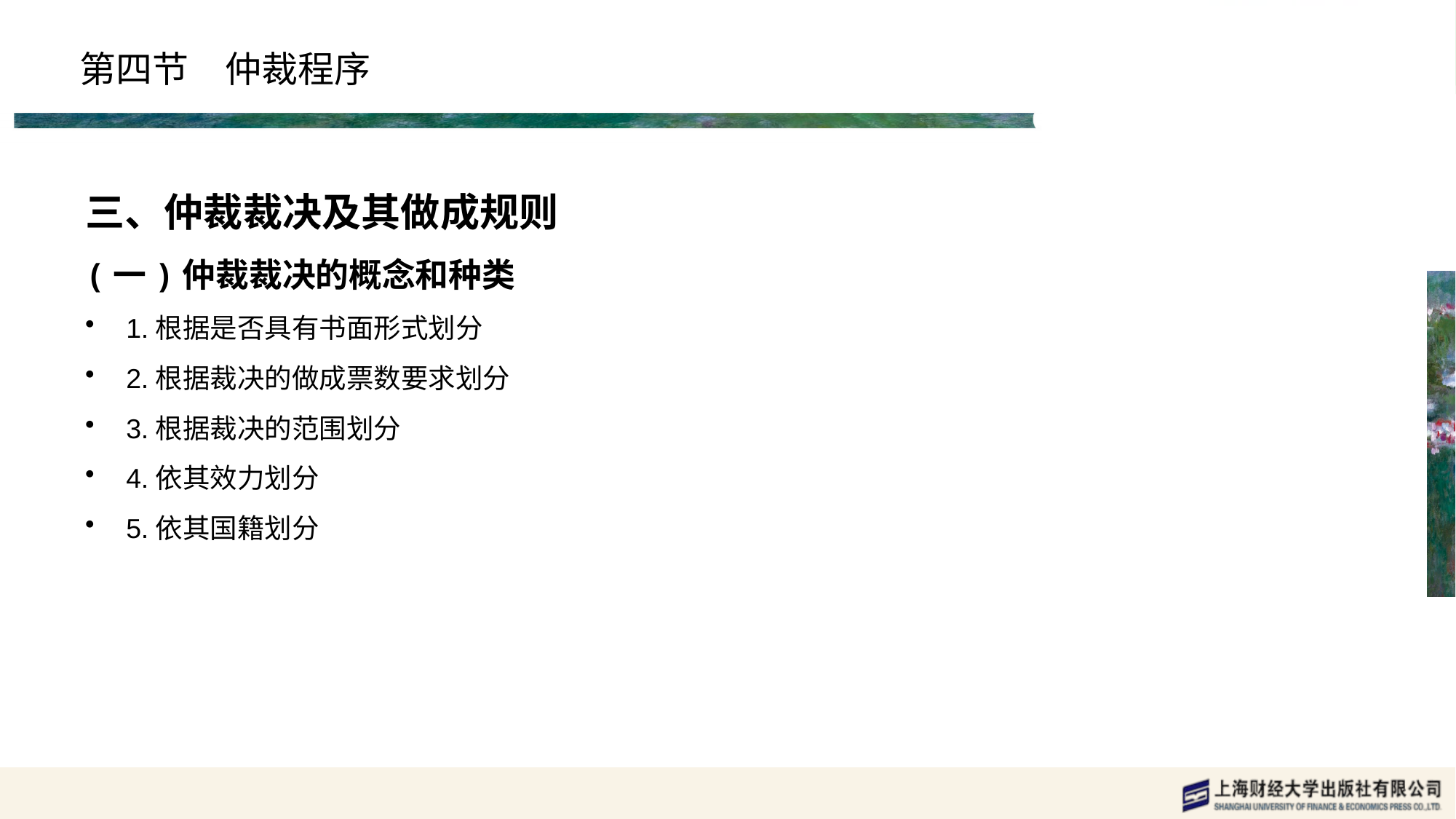

# 第四节　仲裁程序
三、仲裁裁决及其做成规则
(一)仲裁裁决的概念和种类
1.根据是否具有书面形式划分
2.根据裁决的做成票数要求划分
3.根据裁决的范围划分
4.依其效力划分
5.依其国籍划分